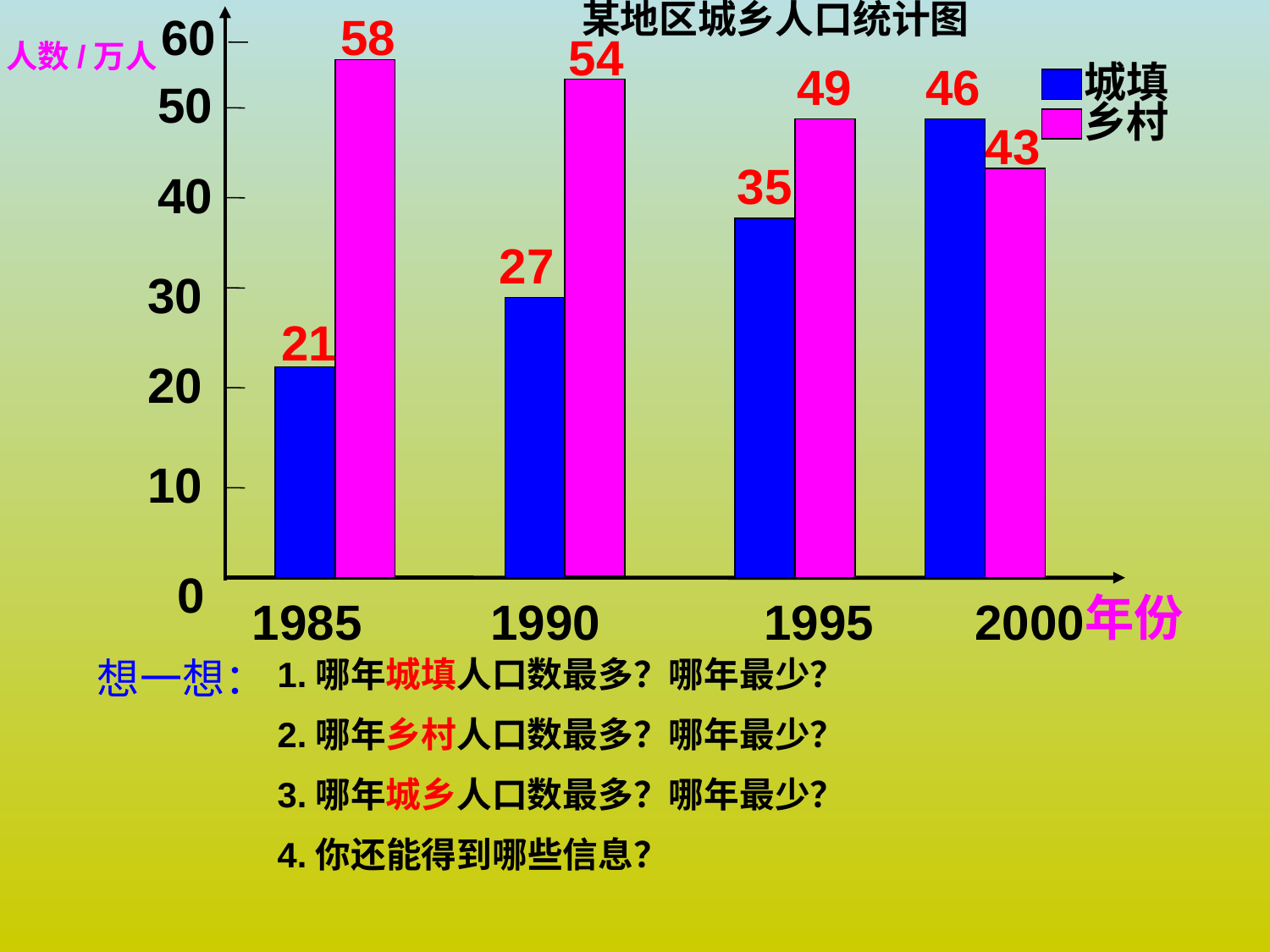

60
58

某地区城乡人口统计图
54

人数/万人
49

46

城填

50

乡村
43

35

40
27

30
21

20
10
0
1985    　1990   　　1995  　2000
年份
想一想：
1.哪年城填人口数最多？哪年最少？
2.哪年乡村人口数最多？哪年最少？
3.哪年城乡人口数最多？哪年最少？
4.你还能得到哪些信息？